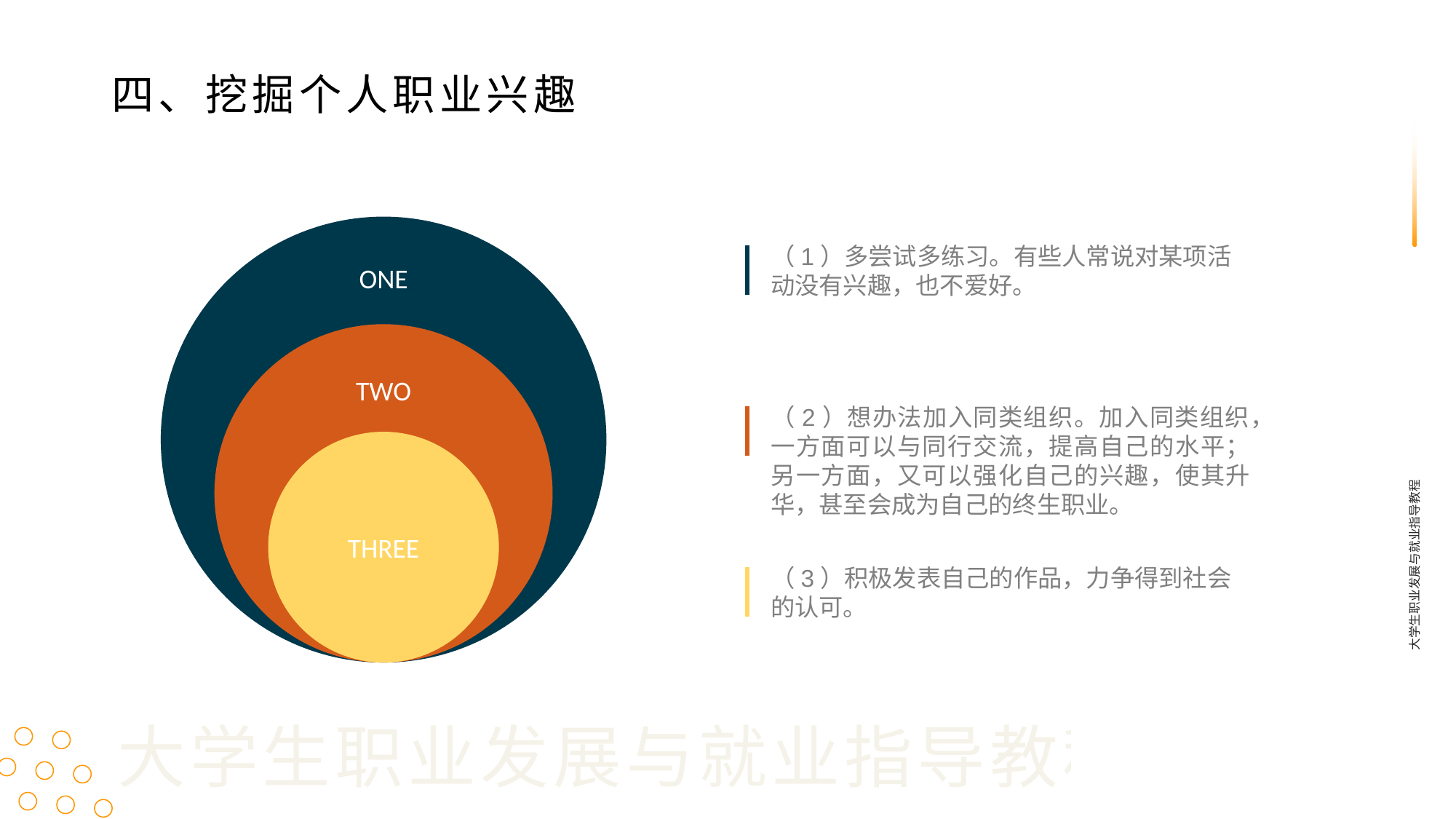

四、挖掘个人职业兴趣

（1）多尝试多练习。有些人常说对某项活动没有兴趣，也不爱好。
ONE

TWO
（2）想办法加入同类组织。加入同类组织，一方面可以与同行交流，提高自己的水平；另一方面，又可以强化自己的兴趣，使其升华，甚至会成为自己的终生职业。

大学生职业发展与就业指导教程
THREE
（3）积极发表自己的作品，力争得到社会的认可。

大学生职业发展与就业指导教程